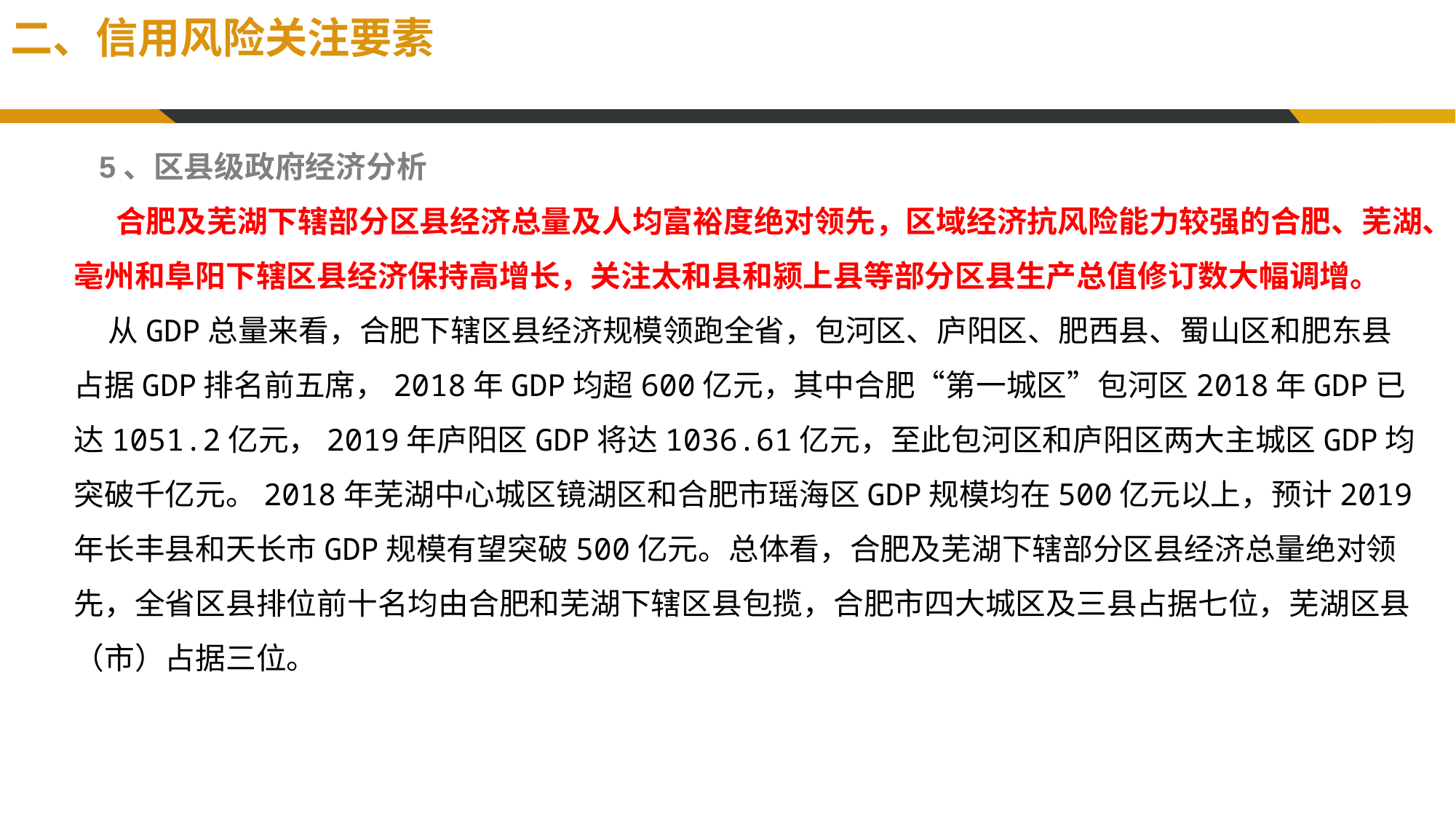

二、信用风险关注要素
   5、区县级政府经济分析
     合肥及芜湖下辖部分区县经济总量及人均富裕度绝对领先，区域经济抗风险能力较强的合肥、芜湖、亳州和阜阳下辖区县经济保持高增长，关注太和县和颍上县等部分区县生产总值修订数大幅调增。
    从GDP总量来看，合肥下辖区县经济规模领跑全省，包河区、庐阳区、肥西县、蜀山区和肥东县占据GDP排名前五席，2018年GDP均超600亿元，其中合肥“第一城区”包河区2018年GDP已达1051.2亿元，2019年庐阳区GDP将达1036.61亿元，至此包河区和庐阳区两大主城区GDP均突破千亿元。2018年芜湖中心城区镜湖区和合肥市瑶海区GDP规模均在500亿元以上，预计2019年长丰县和天长市GDP规模有望突破500亿元。总体看，合肥及芜湖下辖部分区县经济总量绝对领先，全省区县排位前十名均由合肥和芜湖下辖区县包揽，合肥市四大城区及三县占据七位，芜湖区县（市）占据三位。